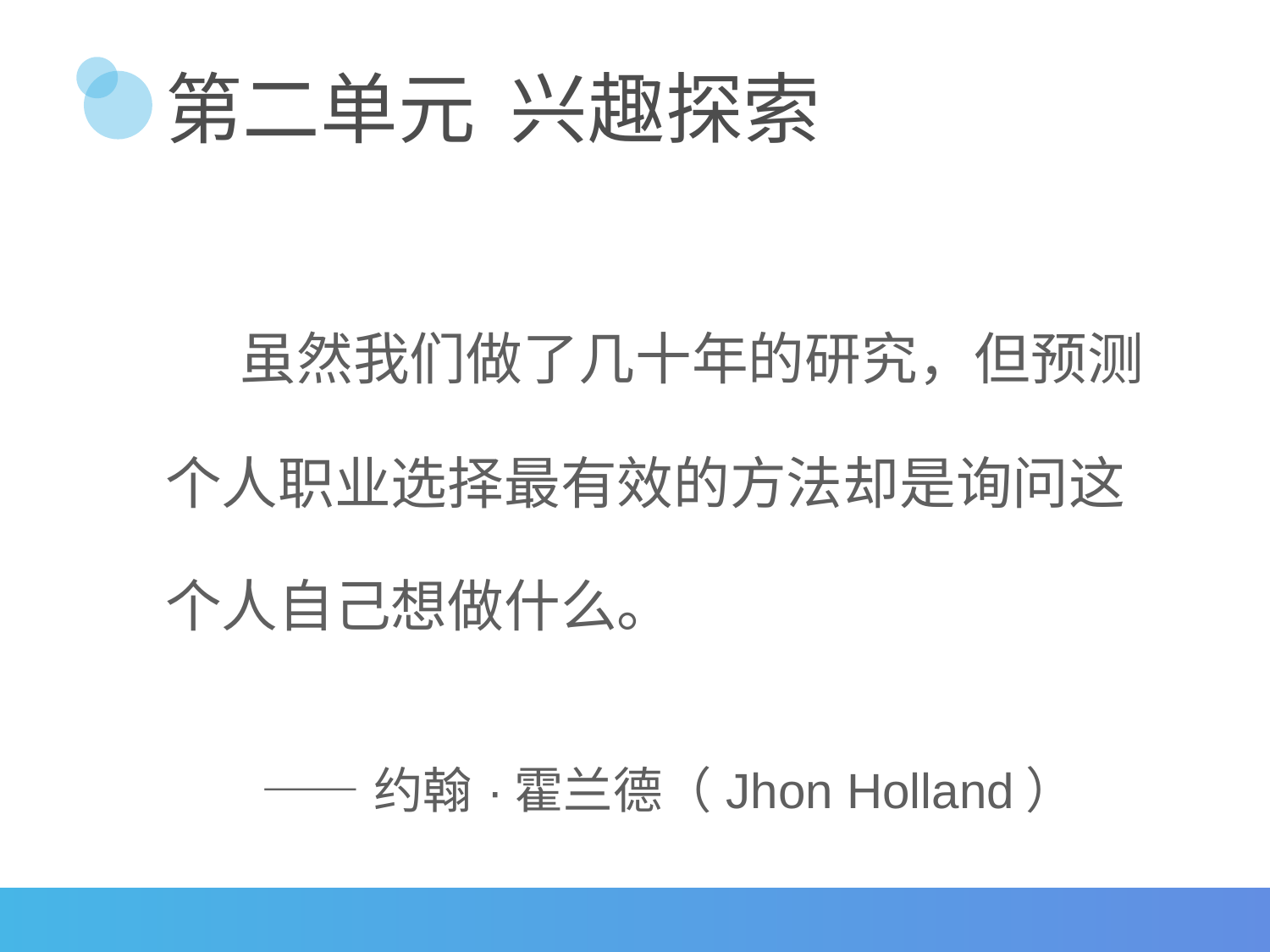

# 第二单元  兴趣探索
    虽然我们做了几十年的研究，但预测个人职业选择最有效的方法却是询问这个人自己想做什么。

       ——约翰·霍兰德（Jhon Holland）